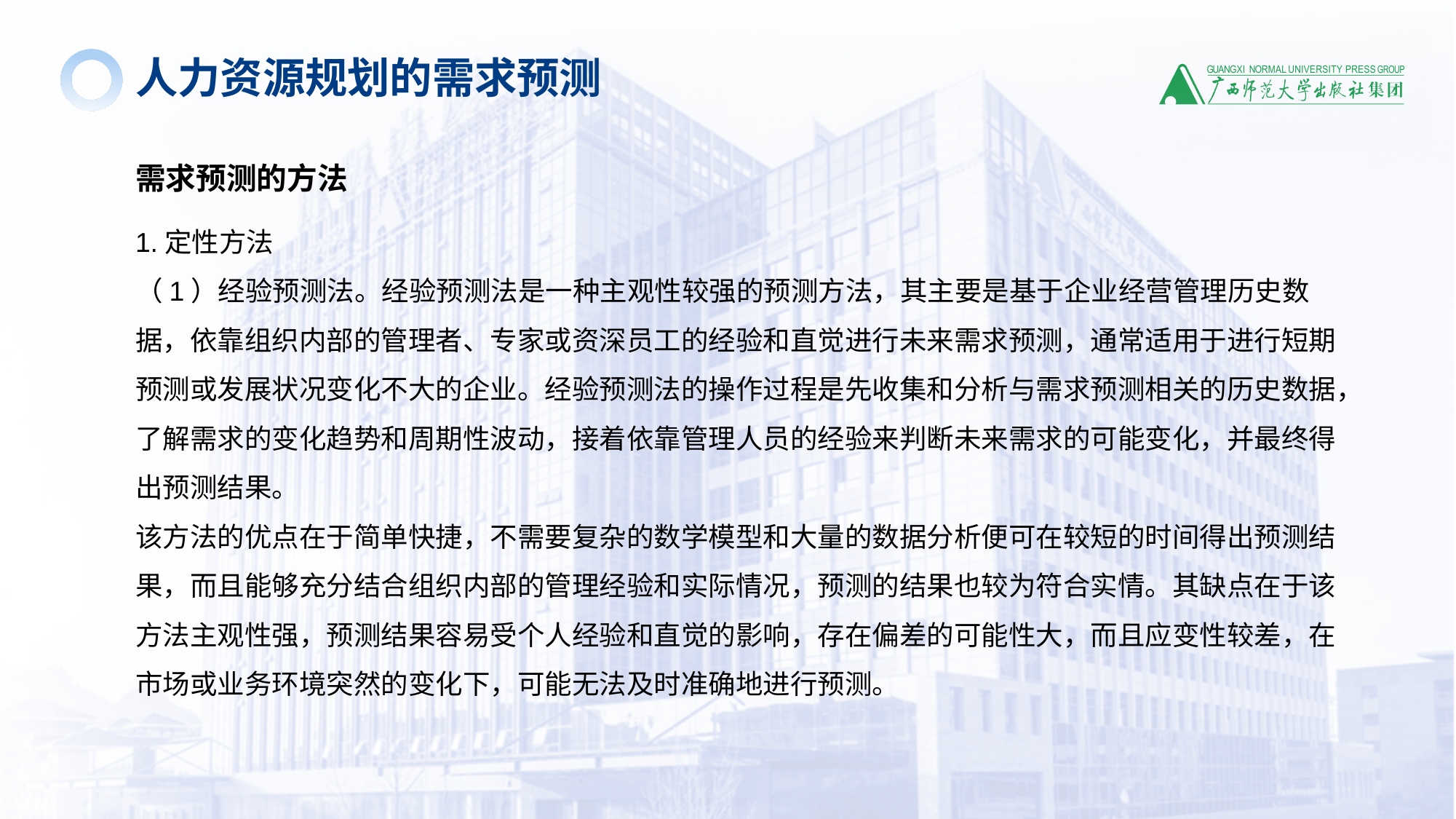

人力资源规划的需求预测

需求预测的方法
1.定性方法
（1）经验预测法。经验预测法是一种主观性较强的预测方法，其主要是基于企业经营管理历史数据，依靠组织内部的管理者、专家或资深员工的经验和直觉进行未来需求预测，通常适用于进行短期预测或发展状况变化不大的企业。经验预测法的操作过程是先收集和分析与需求预测相关的历史数据，了解需求的变化趋势和周期性波动，接着依靠管理人员的经验来判断未来需求的可能变化，并最终得出预测结果。
该方法的优点在于简单快捷，不需要复杂的数学模型和大量的数据分析便可在较短的时间得出预测结果，而且能够充分结合组织内部的管理经验和实际情况，预测的结果也较为符合实情。其缺点在于该方法主观性强，预测结果容易受个人经验和直觉的影响，存在偏差的可能性大，而且应变性较差，在市场或业务环境突然的变化下，可能无法及时准确地进行预测。